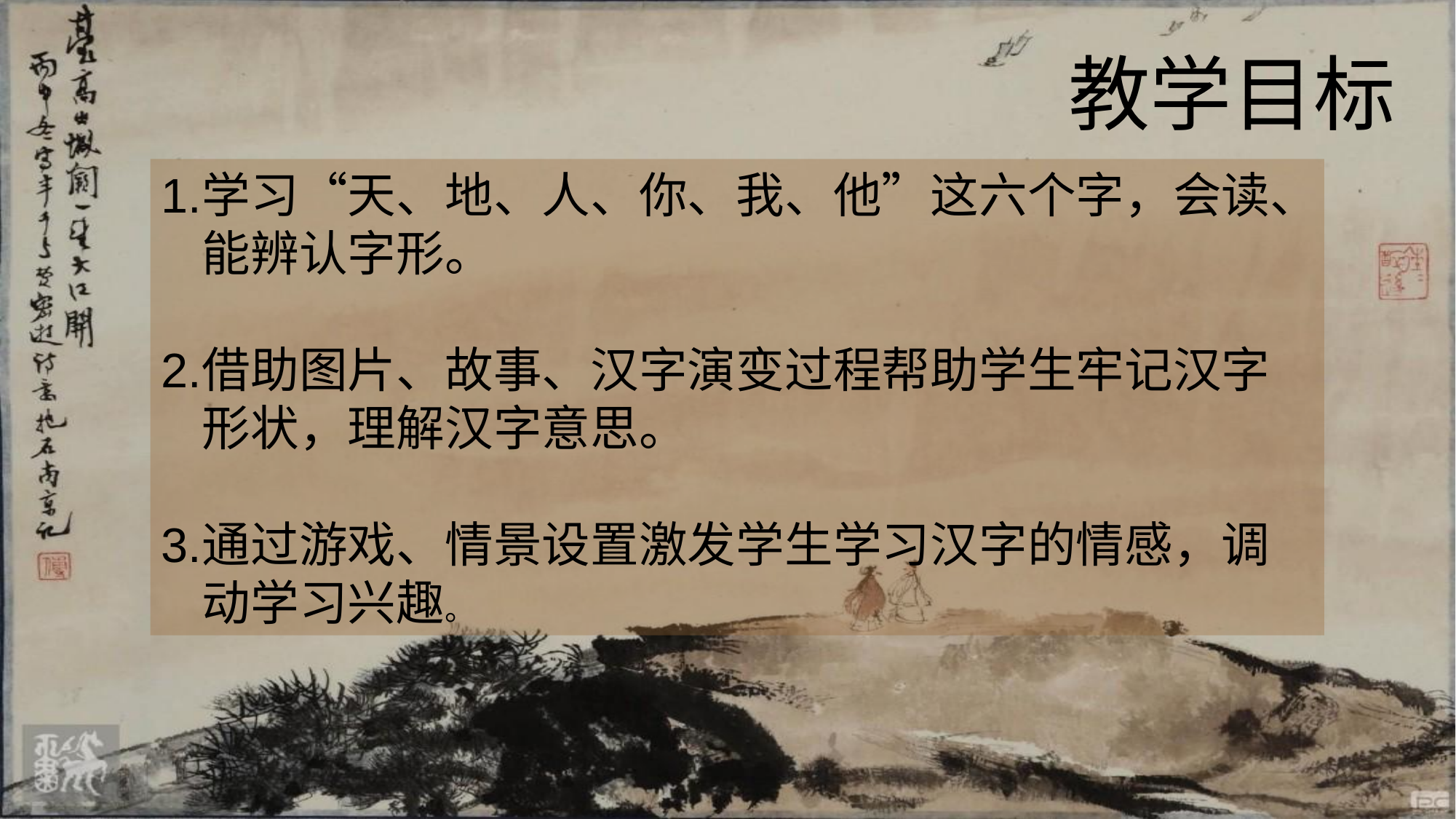

教学目标
学习“天、地、人、你、我、他”这六个字，会读、能辨认字形。

借助图片、故事、汉字演变过程帮助学生牢记汉字形状，理解汉字意思。

通过游戏、情景设置激发学生学习汉字的情感，调动学习兴趣。